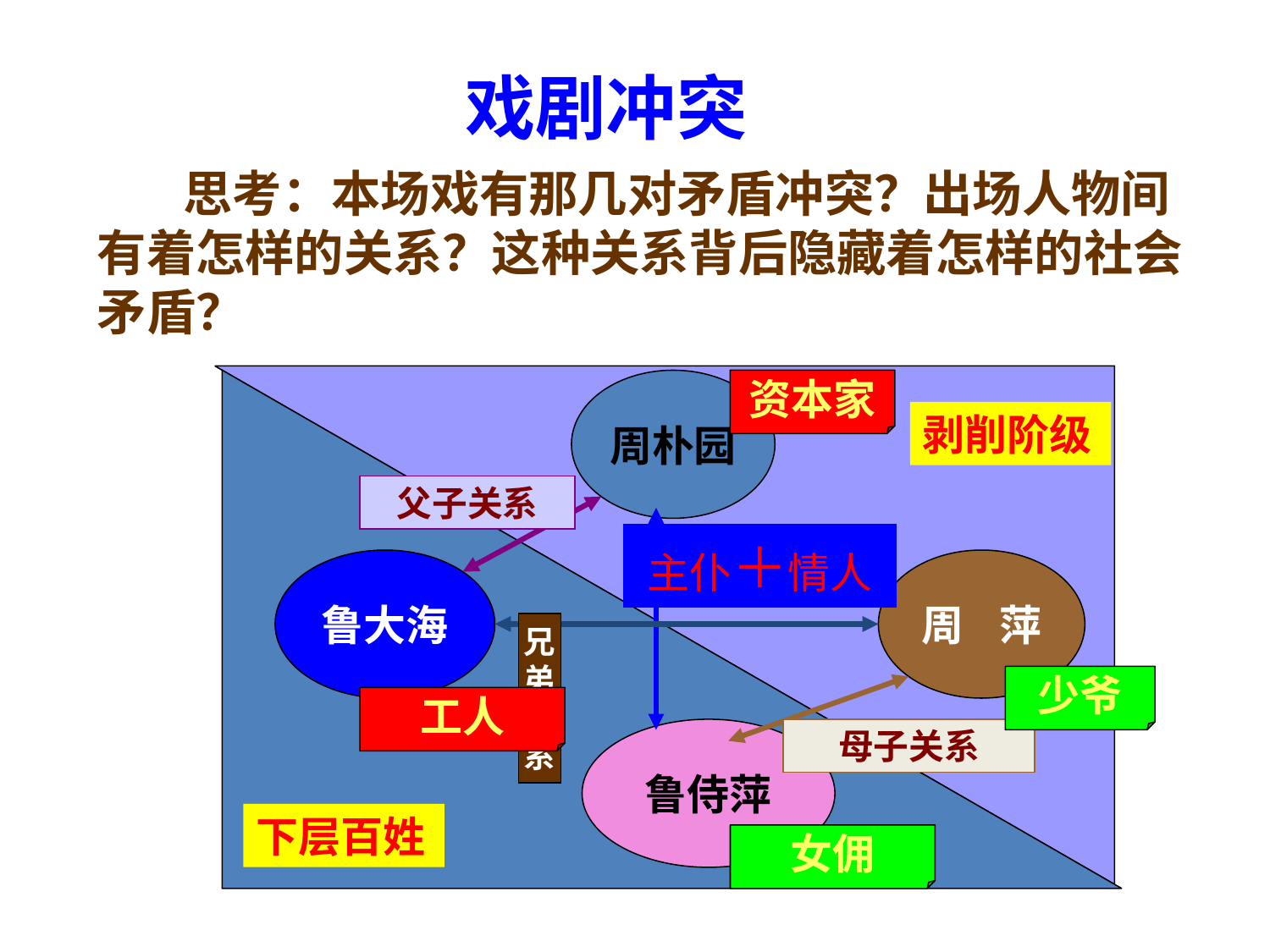

戏剧冲突
        思考：本场戏有那几对矛盾冲突？出场人物间有着怎样的关系？这种关系背后隐藏着怎样的社会矛盾？

周朴园
资本家
剥削阶级
父子关系
主仆＋情人
鲁大海
周   萍
兄
弟
关
系
少爷
工人
鲁侍萍
母子关系
下层百姓
女佣